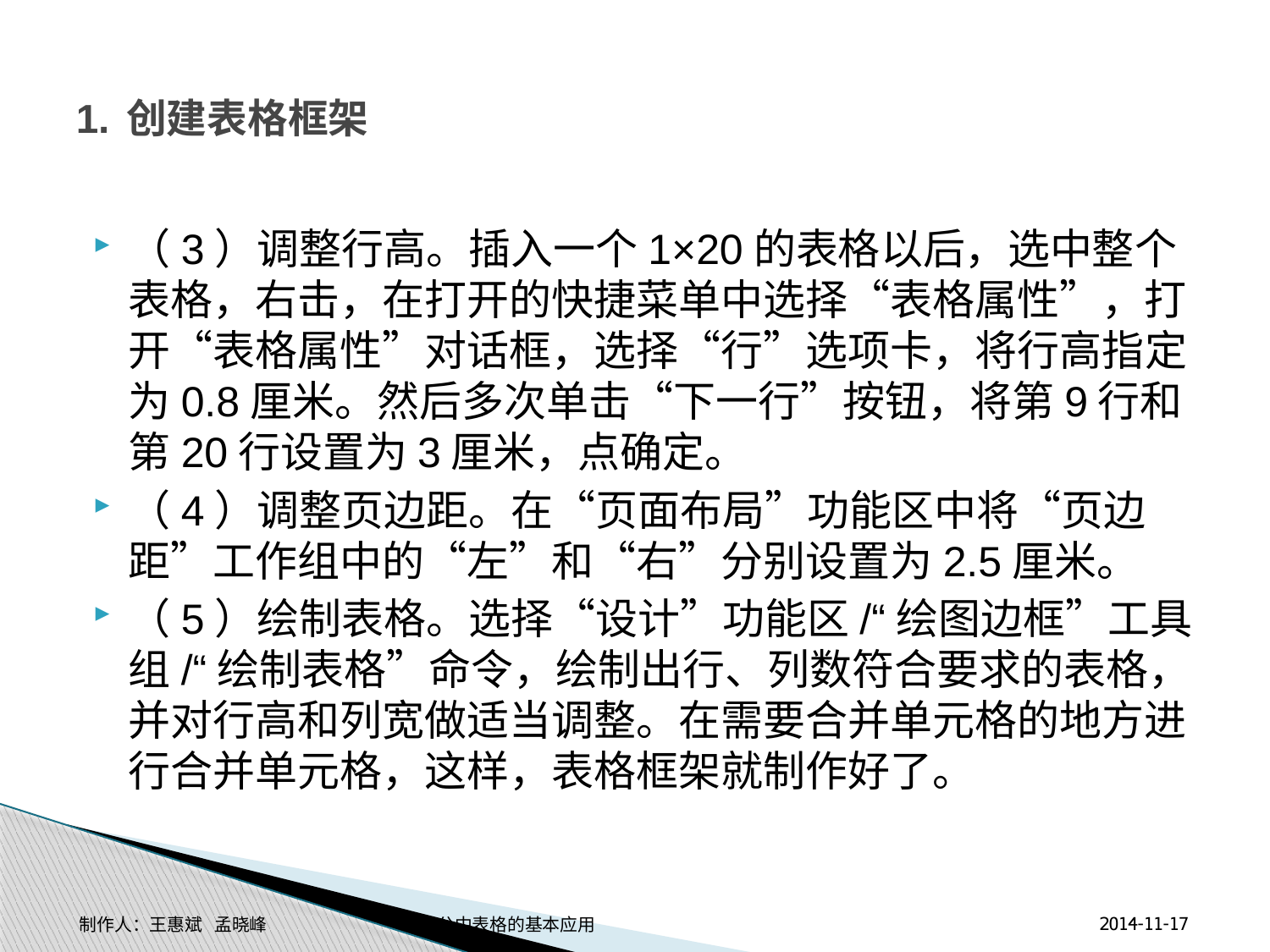

# 1. 创建表格框架
（3）调整行高。插入一个1×20的表格以后，选中整个表格，右击，在打开的快捷菜单中选择“表格属性”，打开“表格属性”对话框，选择“行”选项卡，将行高指定为0.8厘米。然后多次单击“下一行”按钮，将第9行和第20行设置为3厘米，点确定。
（4）调整页边距。在“页面布局”功能区中将“页边距”工作组中的“左”和“右”分别设置为2.5厘米。
（5）绘制表格。选择“设计”功能区/“绘图边框”工具组/“绘制表格”命令，绘制出行、列数符合要求的表格，并对行高和列宽做适当调整。在需要合并单元格的地方进行合并单元格，这样，表格框架就制作好了。

2014-11-17
制作人：王惠斌   孟晓峰                                      办公中表格的基本应用